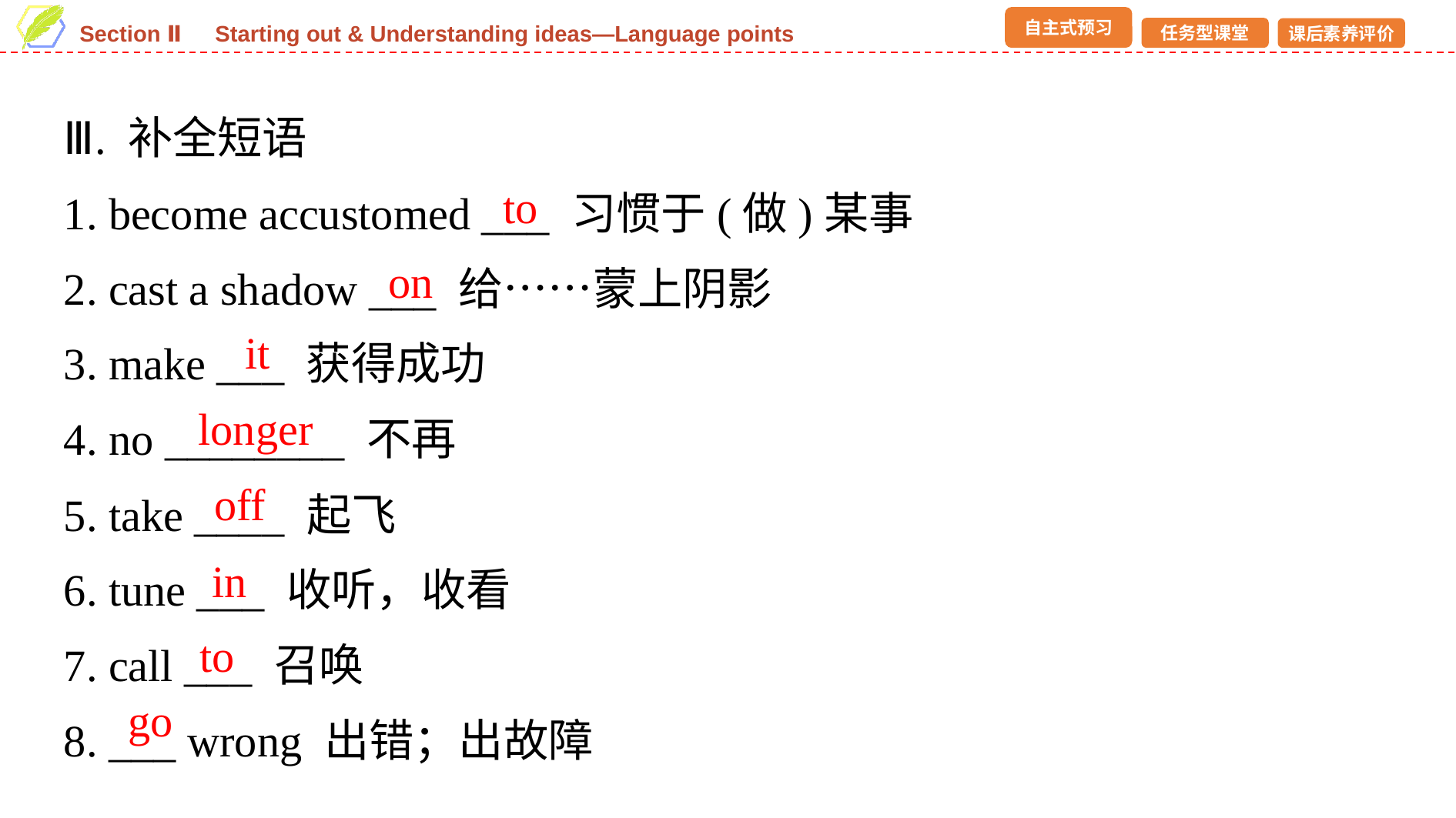

Ⅲ. 补全短语
1. become accustomed ___ 习惯于(做)某事
2. cast a shadow ___ 给……蒙上阴影
3. make ___ 获得成功
4. no ________ 不再
5. take ____ 起飞
6. tune ___ 收听，收看
7. call ___ 召唤
8. ___ wrong 出错；出故障
to
on
it
longer
off
in
to
go